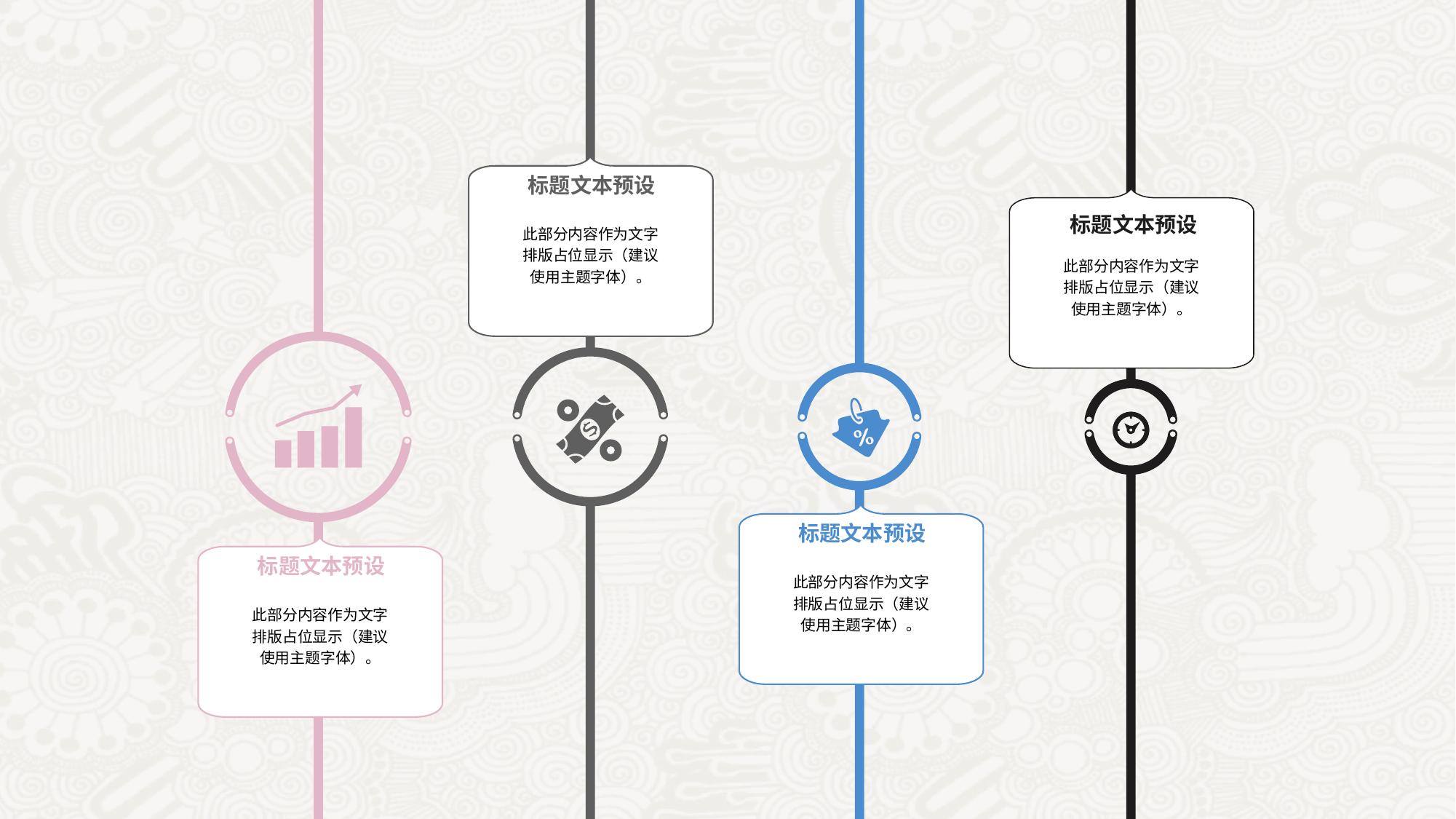

此部分内容作为文字
排版占位显示（建议
使用主题字体）。
标题文本预设

此部分内容作为文字
排版占位显示（建议
使用主题字体）。
标题文本预设

此部分内容作为文字
排版占位显示（建议
使用主题字体）。
标题文本预设

此部分内容作为文字
排版占位显示（建议
使用主题字体）。

标题文本预设